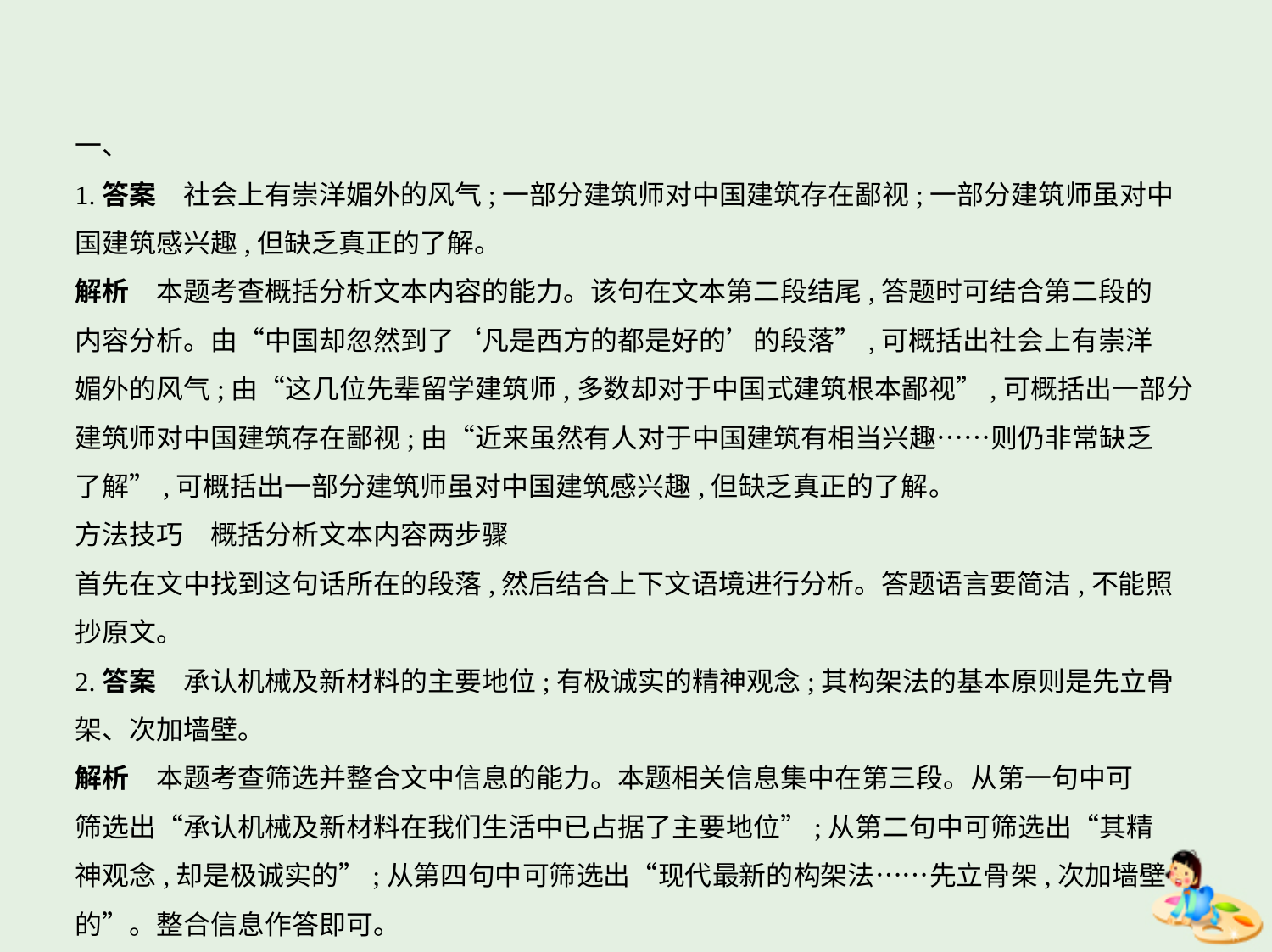

一、
1.答案　社会上有崇洋媚外的风气;一部分建筑师对中国建筑存在鄙视;一部分建筑师虽对中
国建筑感兴趣,但缺乏真正的了解。
解析　本题考查概括分析文本内容的能力。该句在文本第二段结尾,答题时可结合第二段的
内容分析。由“中国却忽然到了‘凡是西方的都是好的’的段落”,可概括出社会上有崇洋
媚外的风气;由“这几位先辈留学建筑师,多数却对于中国式建筑根本鄙视”,可概括出一部分
建筑师对中国建筑存在鄙视;由“近来虽然有人对于中国建筑有相当兴趣……则仍非常缺乏
了解”,可概括出一部分建筑师虽对中国建筑感兴趣,但缺乏真正的了解。
方法技巧　概括分析文本内容两步骤
首先在文中找到这句话所在的段落,然后结合上下文语境进行分析。答题语言要简洁,不能照
抄原文。
2.答案　承认机械及新材料的主要地位;有极诚实的精神观念;其构架法的基本原则是先立骨
架、次加墙壁。
解析　本题考查筛选并整合文中信息的能力。本题相关信息集中在第三段。从第一句中可
筛选出“承认机械及新材料在我们生活中已占据了主要地位”;从第二句中可筛选出“其精
神观念,却是极诚实的”;从第四句中可筛选出“现代最新的构架法……先立骨架,次加墙壁
的”。整合信息作答即可。